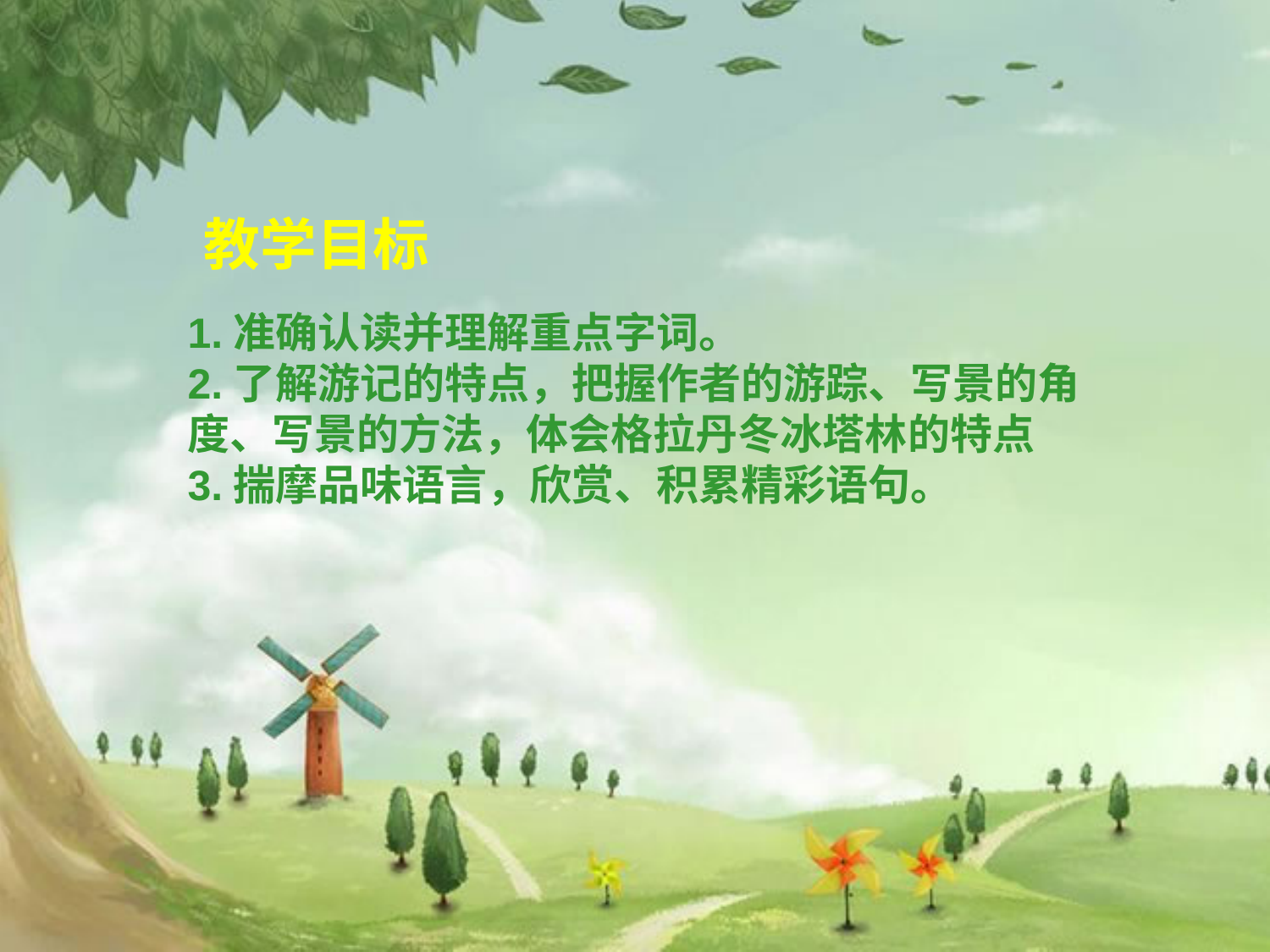

教学目标
1.准确认读并理解重点字词。
2.了解游记的特点，把握作者的游踪、写景的角度、写景的方法，体会格拉丹冬冰塔林的特点
3.揣摩品味语言，欣赏、积累精彩语句。